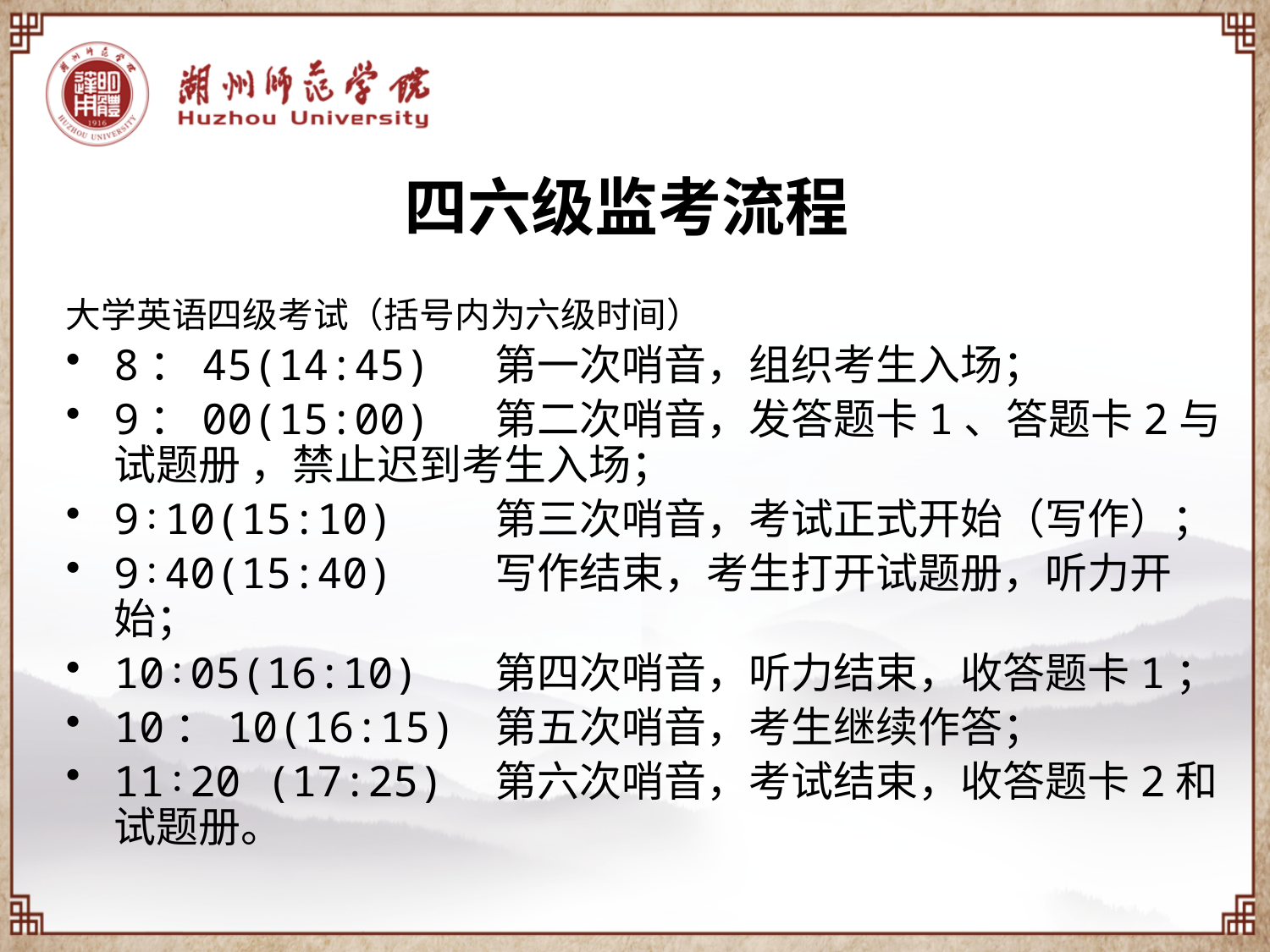

# 四六级监考流程
大学英语四级考试（括号内为六级时间）
8：45(14:45)	第一次哨音，组织考生入场；
9：00(15:00)	第二次哨音，发答题卡1、答题卡2与试题册 ，禁止迟到考生入场；
9∶10(15:10)	第三次哨音，考试正式开始（写作）；
9∶40(15:40)	写作结束，考生打开试题册，听力开始；
10∶05(16:10)	第四次哨音，听力结束，收答题卡1；
10：10(16:15)	第五次哨音，考生继续作答；
11∶20 (17:25)	第六次哨音，考试结束，收答题卡2和试题册。